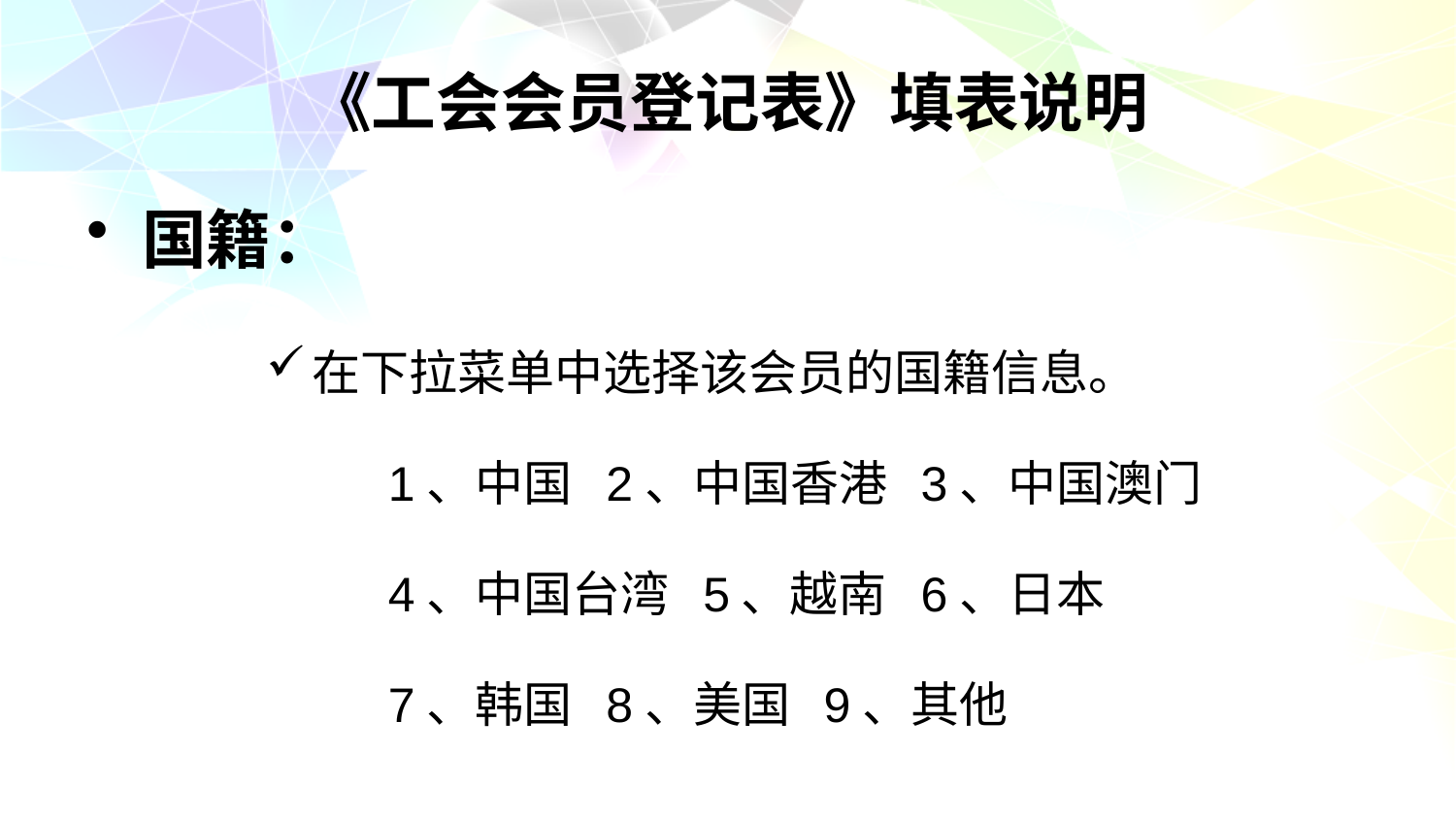

# 《工会会员登记表》填表说明
国籍：
在下拉菜单中选择该会员的国籍信息。
         1、中国  2、中国香港  3、中国澳门
         4、中国台湾  5、越南  6、日本
         7、韩国  8、美国  9、其他